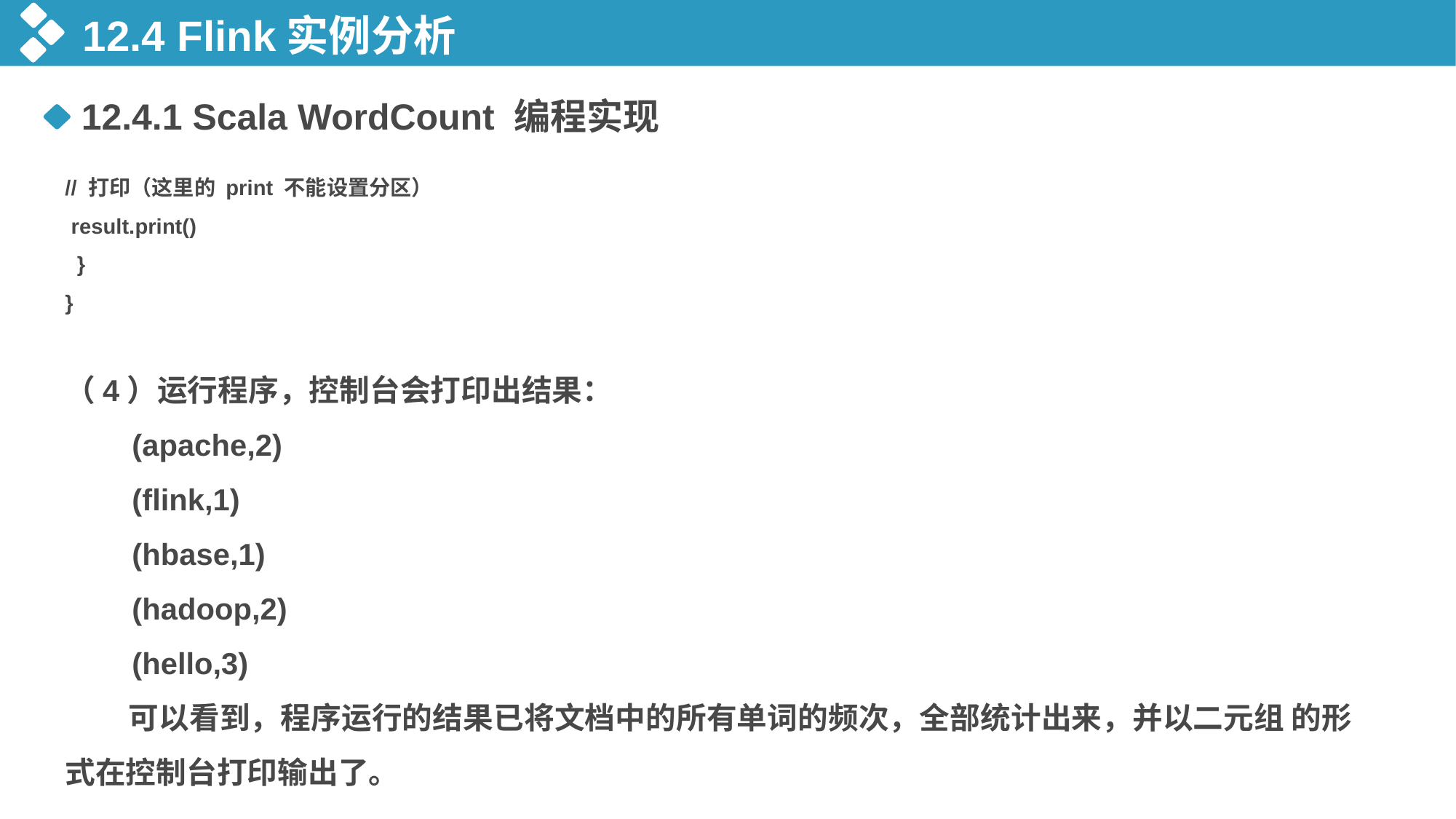

12.4 Flink实例分析
12.4.1 Scala WordCount 编程实现

// 打印（这里的 print 不能设置分区）
 result.print()
  }
}

（4）运行程序，控制台会打印出结果：
        (apache,2)
        (flink,1)
        (hbase,1)
        (hadoop,2)
        (hello,3)
        可以看到，程序运行的结果已将文档中的所有单词的频次，全部统计出来，并以二元组 的形式在控制台打印输出了。